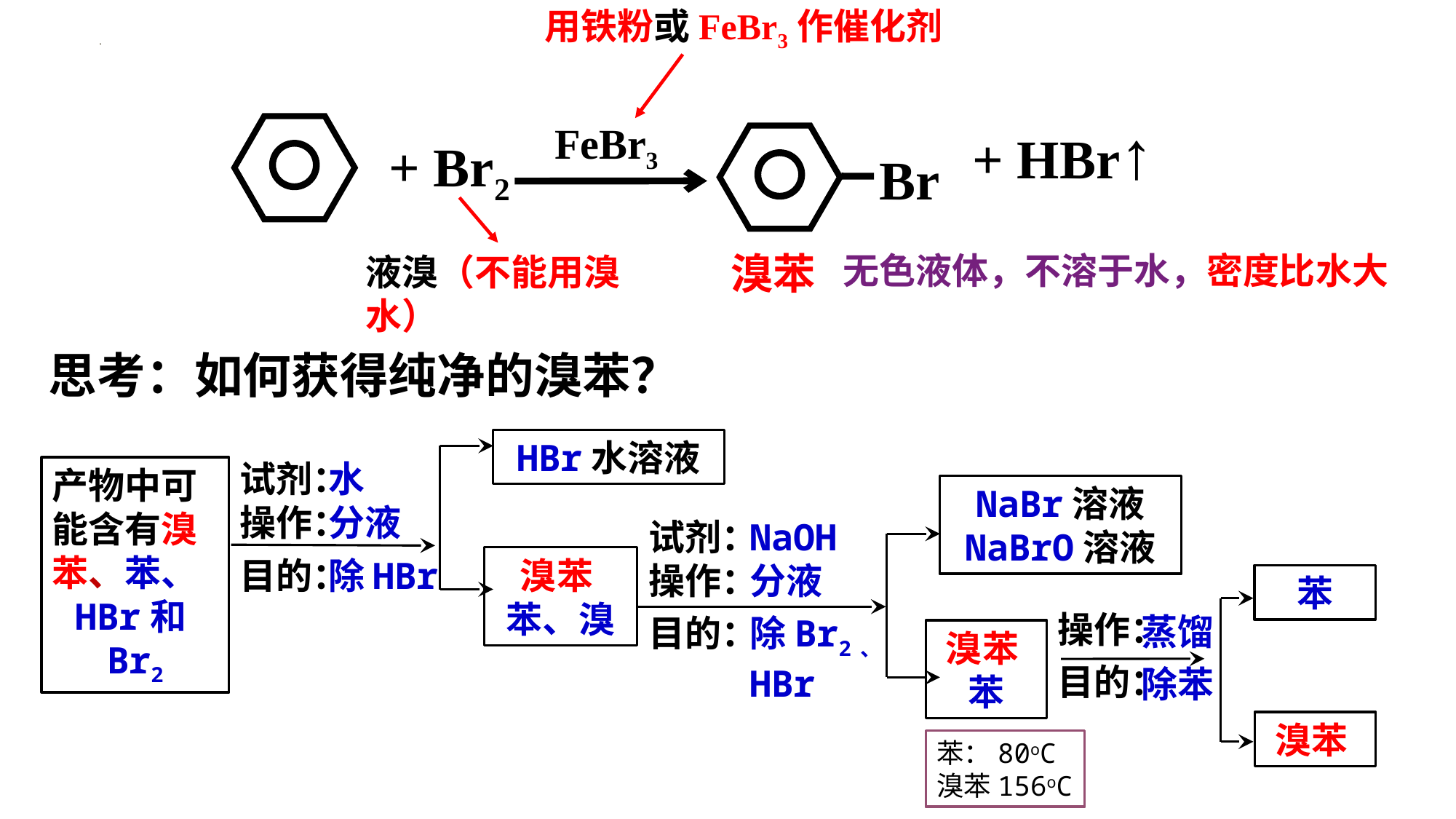

用铁粉或FeBr3作催化剂
FeBr3
Br

+ HBr↑

+ Br2
溴苯
液溴（不能用溴水）
无色液体，不溶于水，密度比水大
思考：如何获得纯净的溴苯？
HBr水溶液
试剂：
操作：
目的：
水
分液
除HBr
产物中可能含有溴苯、苯、
HBr和Br2
NaBr溶液
NaBrO溶液
NaOH
分液
除Br2、HBr
试剂：
操作：
目的：
溴苯
苯、溴
苯
操作：
目的：
蒸馏
除苯
溴苯
苯
溴苯
苯：80oC
溴苯156oC